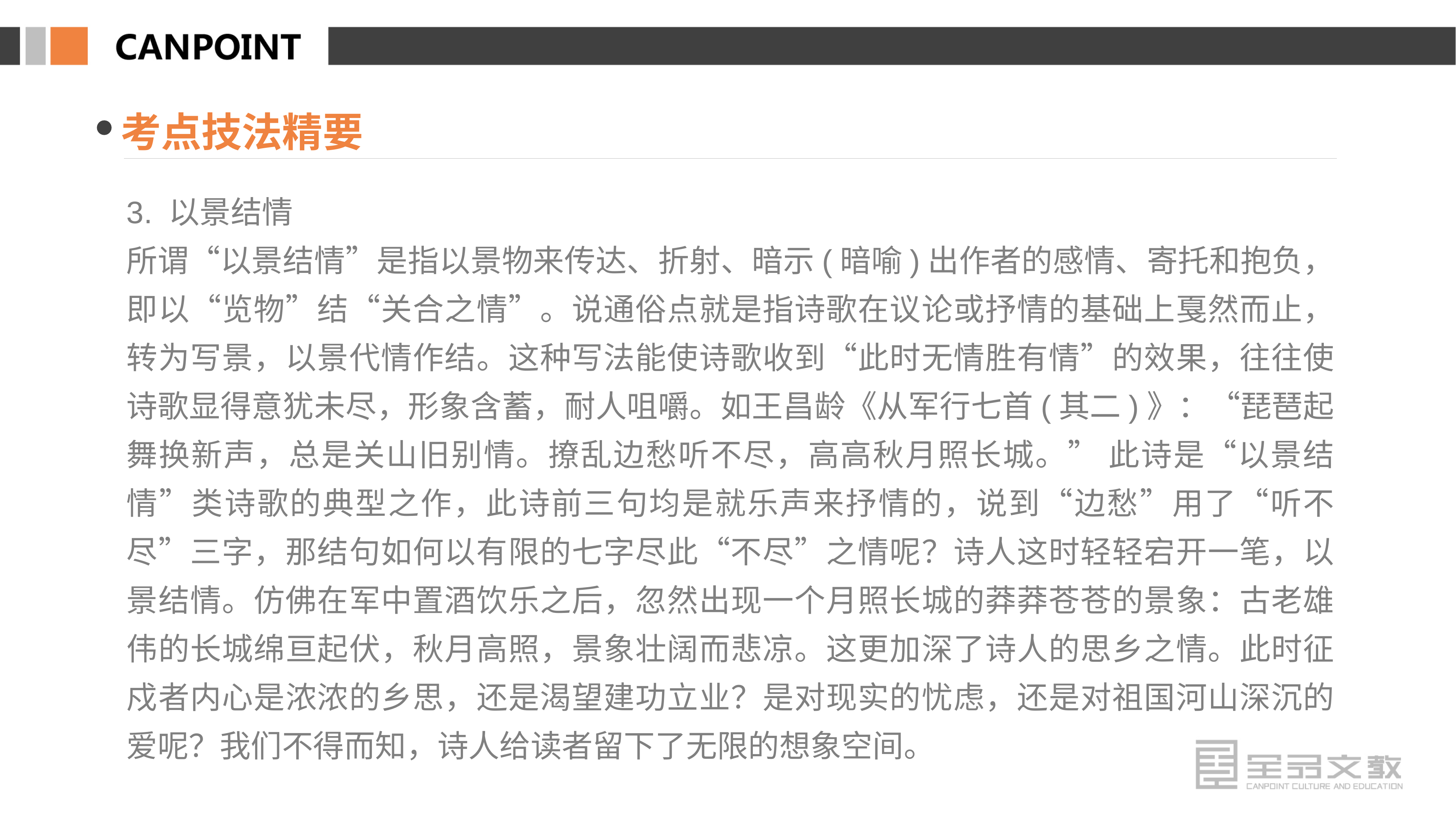

考点技法精要

3. 以景结情
所谓“以景结情”是指以景物来传达、折射、暗示(暗喻)出作者的感情、寄托和抱负，即以“览物”结“关合之情”。说通俗点就是指诗歌在议论或抒情的基础上戛然而止，转为写景，以景代情作结。这种写法能使诗歌收到“此时无情胜有情”的效果，往往使诗歌显得意犹未尽，形象含蓄，耐人咀嚼。如王昌龄《从军行七首(其二)》：“琵琶起舞换新声，总是关山旧别情。撩乱边愁听不尽，高高秋月照长城。” 此诗是“以景结情”类诗歌的典型之作，此诗前三句均是就乐声来抒情的，说到“边愁”用了“听不尽”三字，那结句如何以有限的七字尽此“不尽”之情呢？诗人这时轻轻宕开一笔，以景结情。仿佛在军中置酒饮乐之后，忽然出现一个月照长城的莽莽苍苍的景象：古老雄伟的长城绵亘起伏，秋月高照，景象壮阔而悲凉。这更加深了诗人的思乡之情。此时征戍者内心是浓浓的乡思，还是渴望建功立业？是对现实的忧虑，还是对祖国河山深沉的爱呢？我们不得而知，诗人给读者留下了无限的想象空间。